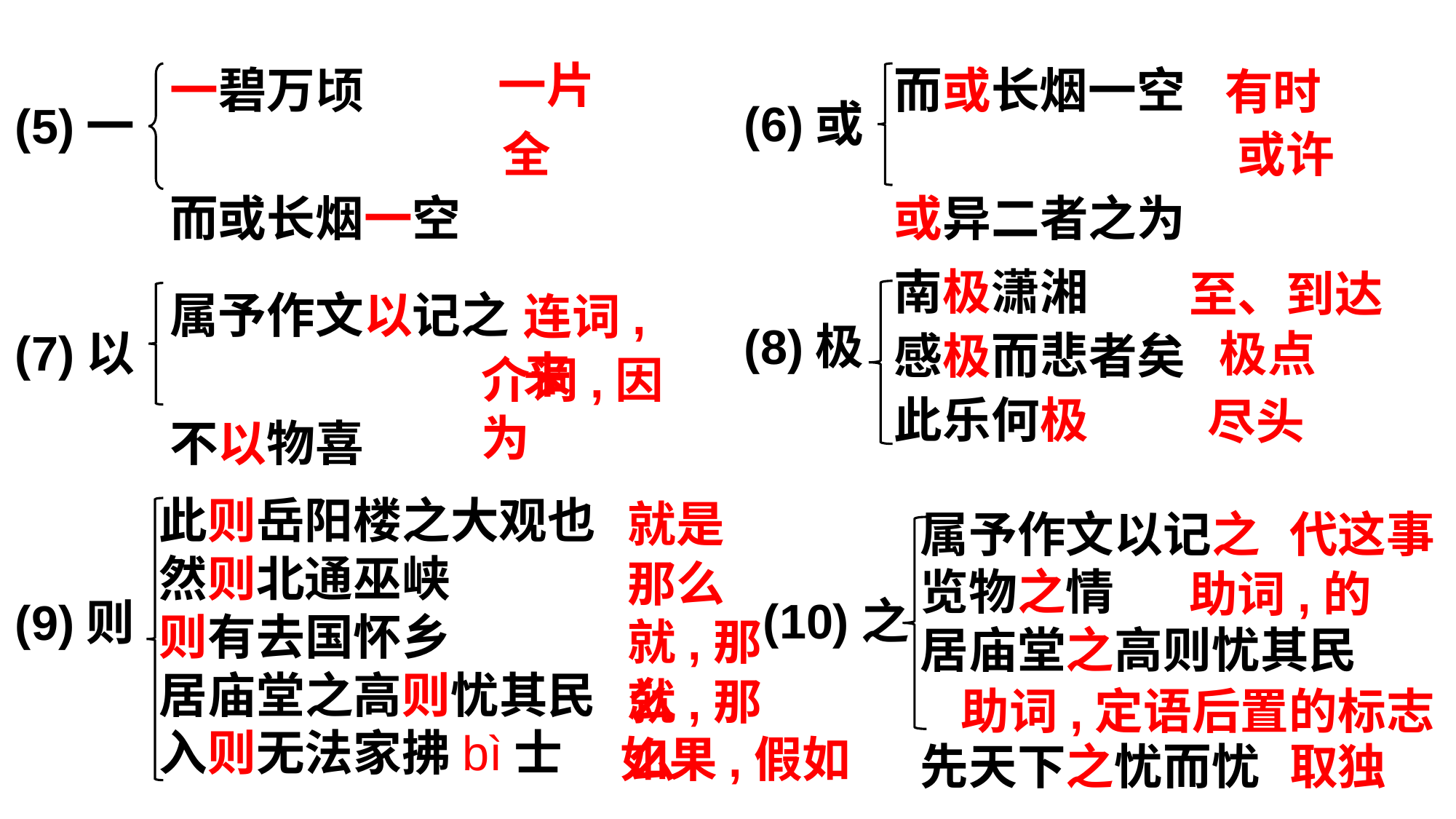

一碧万顷
而或长烟一空
一片
而或长烟一空
或异二者之为
有时

(6)或

(5)一
全
或许
南极潇湘
感极而悲者矣
此乐何极
至、到达
属予作文以记之
不以物喜
连词,来

(8)极
(7)以
极点
介词,因为
尽头
此则岳阳楼之大观也
然则北通巫峡
则有去国怀乡
居庙堂之高则忧其民
入则无法家拂bì士
就是

属予作文以记之
览物之情
居庙堂之高则忧其民

先天下之忧而忧
代这事

那么
助词,的
(10)之
(9)则
就,那么
就,那么
助词,定语后置的标志
如果,假如
取独